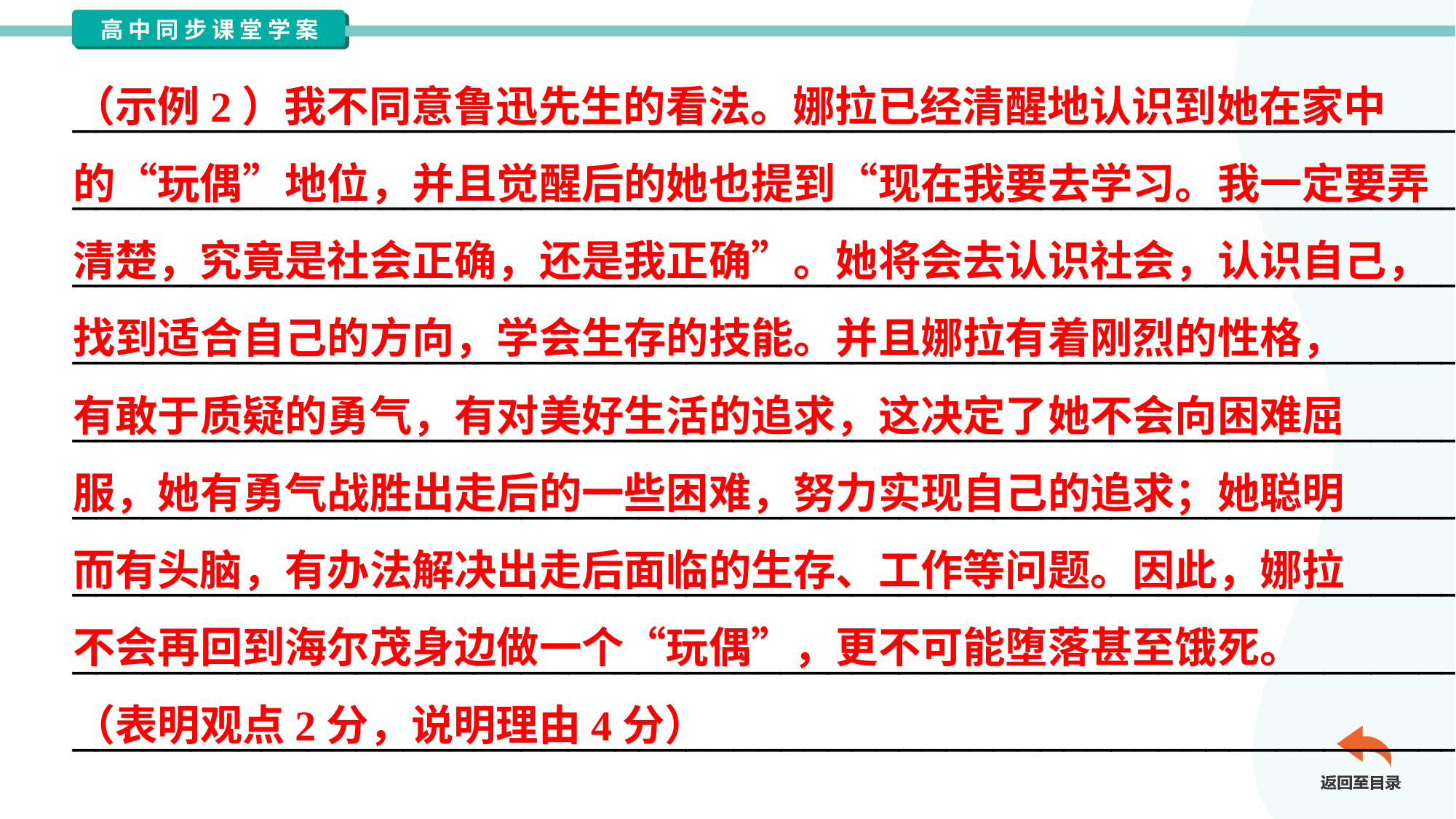

（示例2）我不同意鲁迅先生的看法。娜拉已经清醒地认识到她在家中
的“玩偶”地位，并且觉醒后的她也提到“现在我要去学习。我一定要弄
清楚，究竟是社会正确，还是我正确”。她将会去认识社会，认识自己，
找到适合自己的方向，学会生存的技能。并且娜拉有着刚烈的性格，
有敢于质疑的勇气，有对美好生活的追求，这决定了她不会向困难屈
服，她有勇气战胜出走后的一些困难，努力实现自己的追求；她聪明
而有头脑，有办法解决出走后面临的生存、工作等问题。因此，娜拉
不会再回到海尔茂身边做一个“玩偶”，更不可能堕落甚至饿死。
（表明观点2分，说明理由4分）
_____________________________________________________________
_____________________________________________________________
_____________________________________________________________
_____________________________________________________________
_____________________________________________________________
_____________________________________________________________
_____________________________________________________________
_____________________________________________________________
_____________________________________________________________